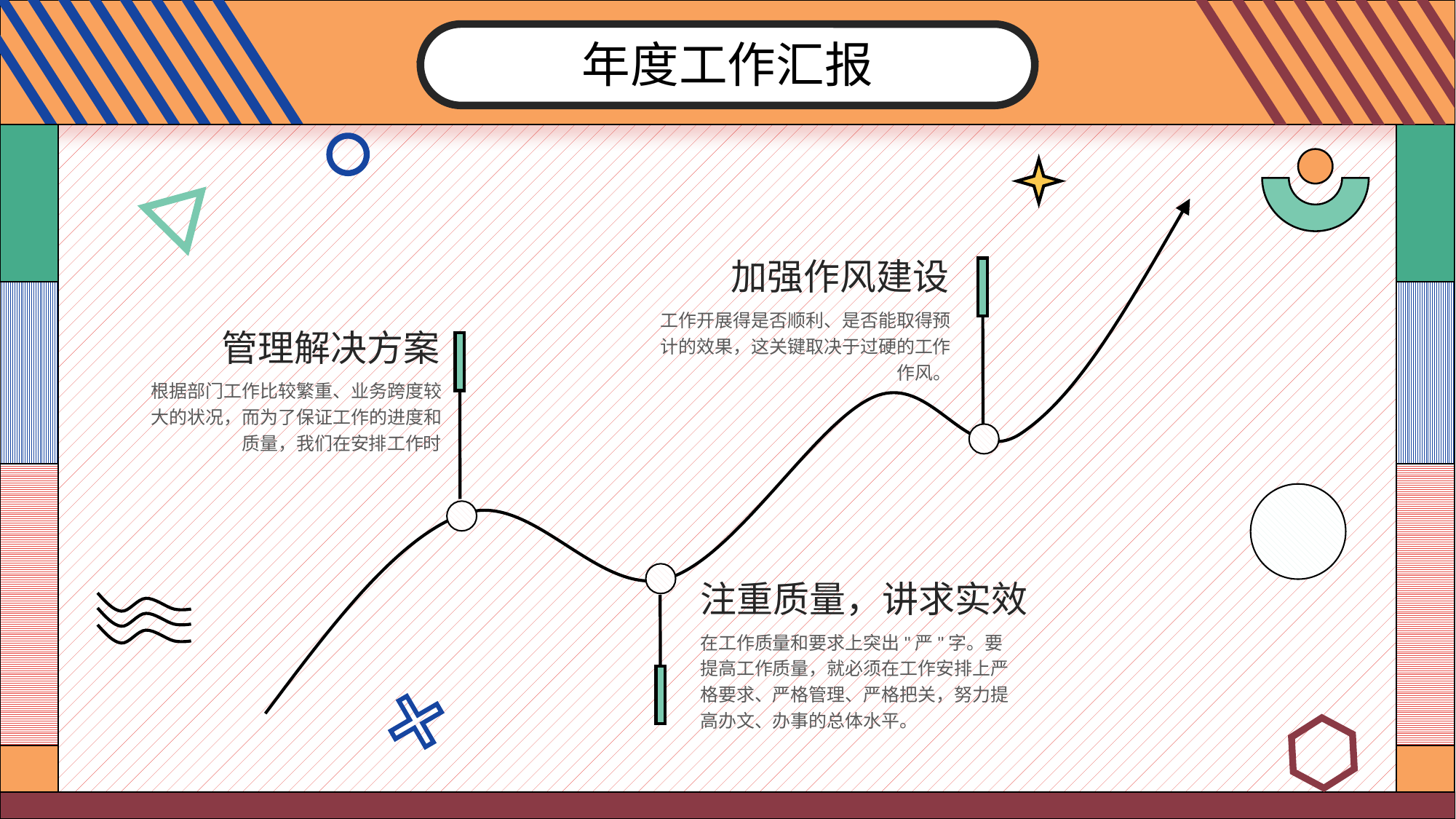

年度工作汇报

加强作风建设

工作开展得是否顺利、是否能取得预计的效果，这关键取决于过硬的工作作风。
管理解决方案

根据部门工作比较繁重、业务跨度较大的状况，而为了保证工作的进度和质量，我们在安排工作时

注重质量，讲求实效

在工作质量和要求上突出"严"字。要提高工作质量，就必须在工作安排上严格要求、严格管理、严格把关，努力提高办文、办事的总体水平。